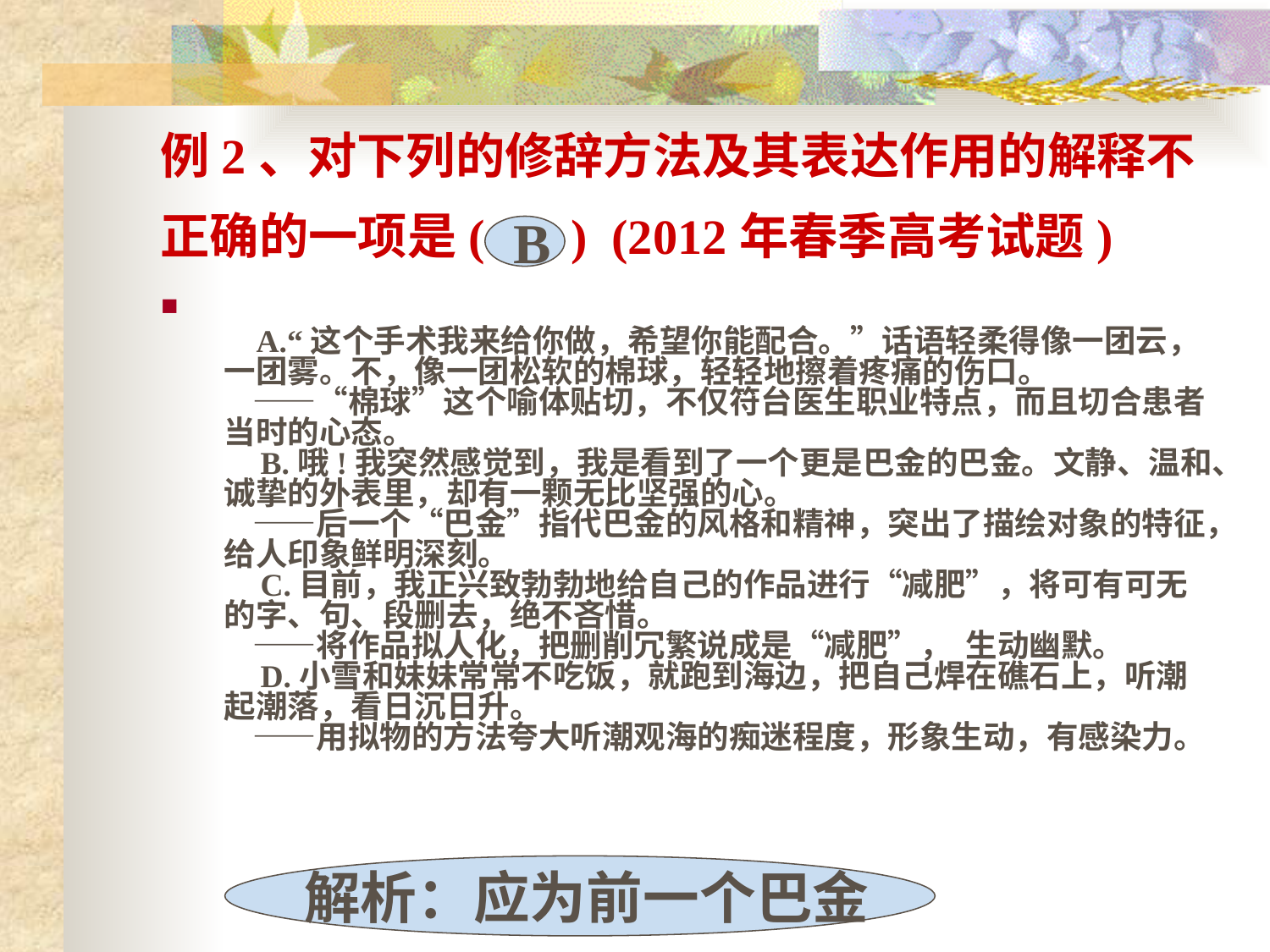

# 例2、对下列的修辞方法及其表达作用的解释不正确的一项是(       )  (2012年春季高考试题)
 B
 
    A.“这个手术我来给你做，希望你能配合。”话语轻柔得像一团云，一团雾。不，像一团松软的棉球，轻轻地擦着疼痛的伤口。
    ——“棉球”这个喻体贴切，不仅符台医生职业特点，而且切合患者当时的心态。
    B.哦!我突然感觉到，我是看到了一个更是巴金的巴金。文静、温和、诚挚的外表里，却有一颗无比坚强的心。
    ——后一个“巴金”指代巴金的风格和精神，突出了描绘对象的特征，给人印象鲜明深刻。
    C.目前，我正兴致勃勃地给自己的作品进行“减肥”，将可有可无的字、句、段删去，绝不吝惜。
    ——将作品拟人化，把删削冗繁说成是“减肥”，  生动幽默。
    D.小雪和妹妹常常不吃饭，就跑到海边，把自己焊在礁石上，听潮起潮落，看日沉日升。
    ——用拟物的方法夸大听潮观海的痴迷程度，形象生动，有感染力。
 解析：应为前一个巴金